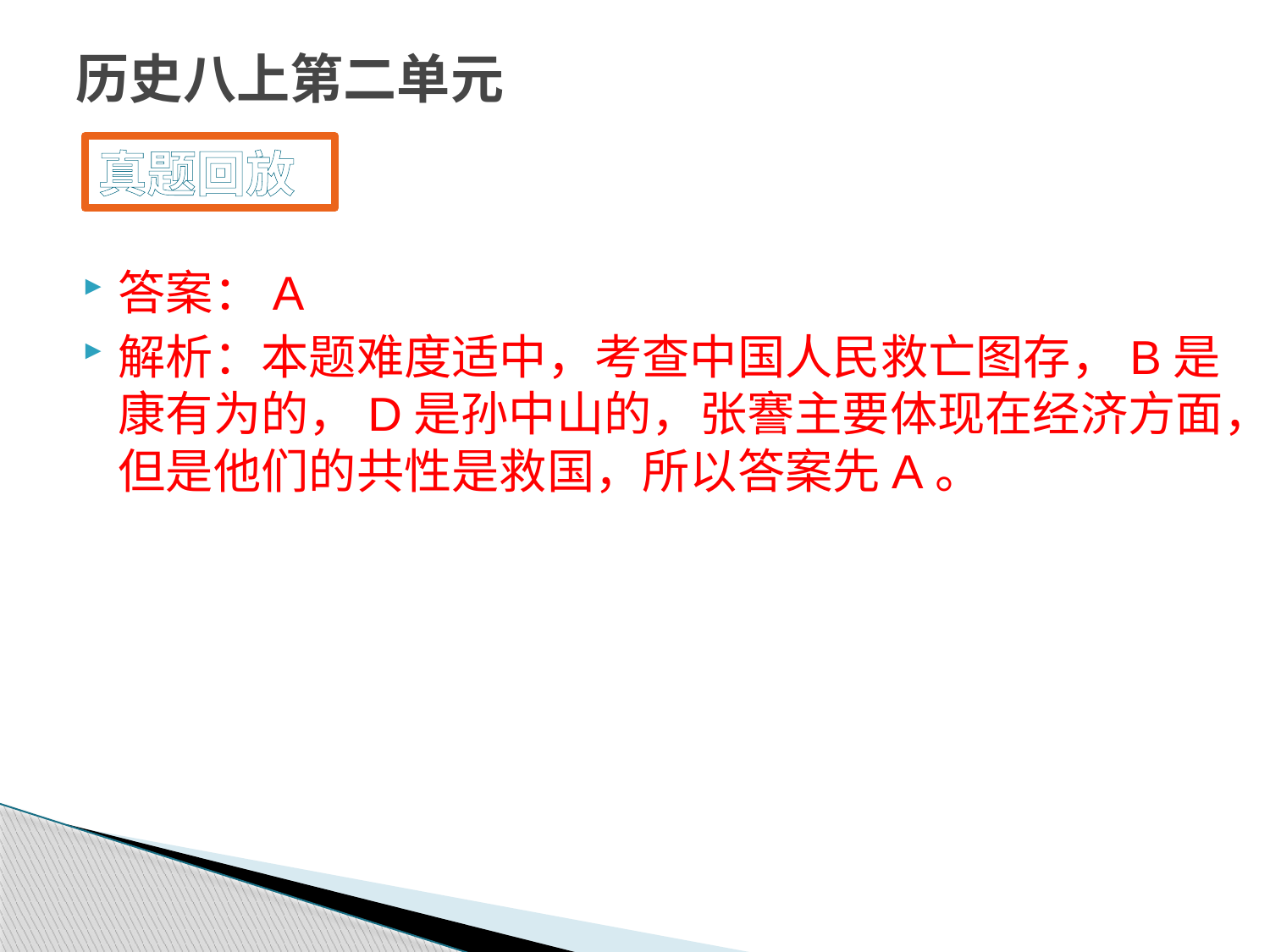

# 历史八上第二单元
真题回放
答案：A
解析：本题难度适中，考查中国人民救亡图存，B是康有为的，D是孙中山的，张謇主要体现在经济方面，但是他们的共性是救国，所以答案先A。